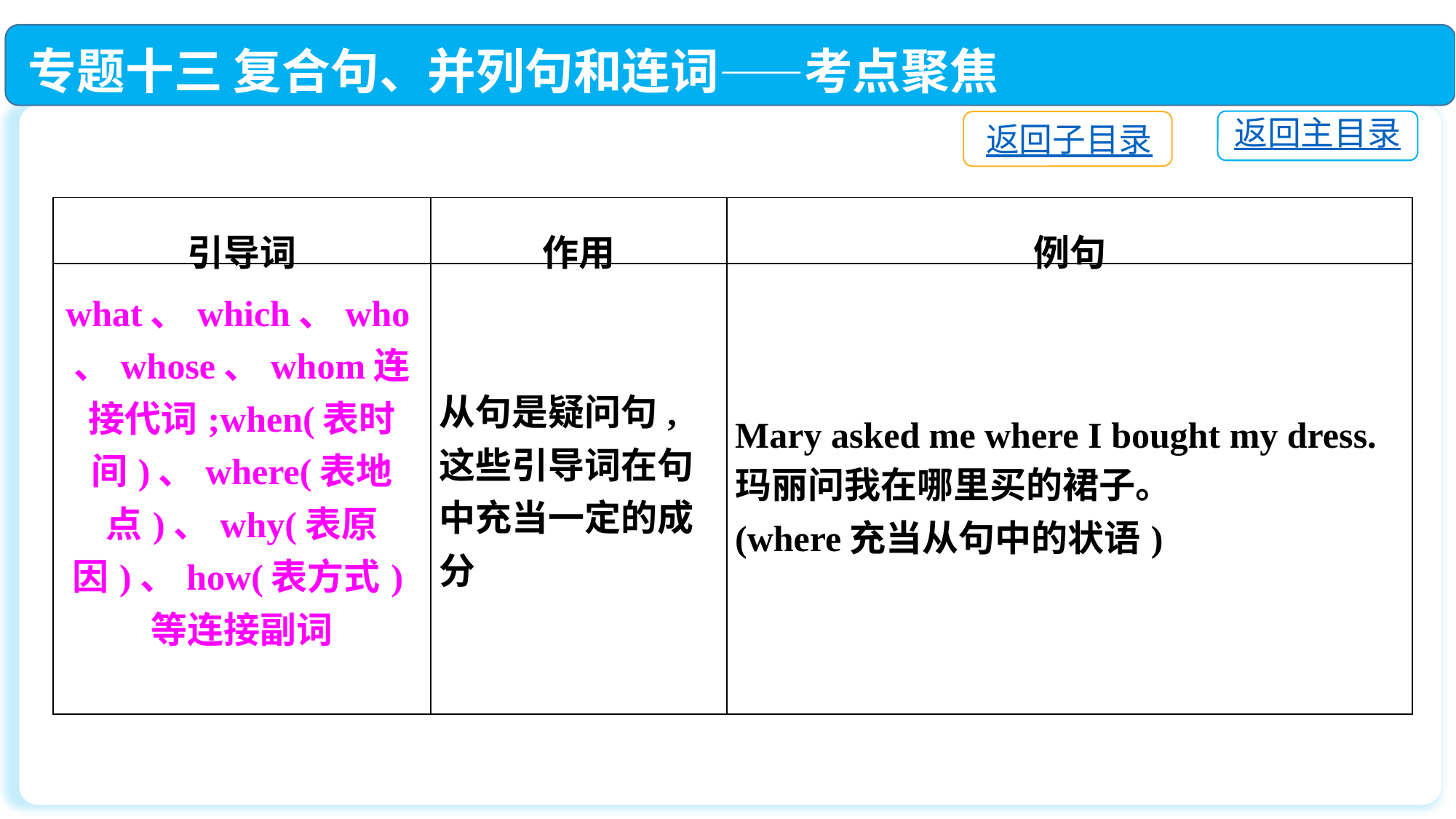

专题十三 复合句、并列句和连词——考点聚焦

返回主目录

返回子目录
| 引导词 | 作用 | 例句 |
| --- | --- | --- |
| what、which、who、whose、whom连接代词;when(表时间)、where(表地点)、why(表原因)、how(表方式)等连接副词 | 从句是疑问句,这些引导词在句中充当一定的成分 | Mary asked me where I bought my dress. 玛丽问我在哪里买的裙子。 (where充当从句中的状语) |